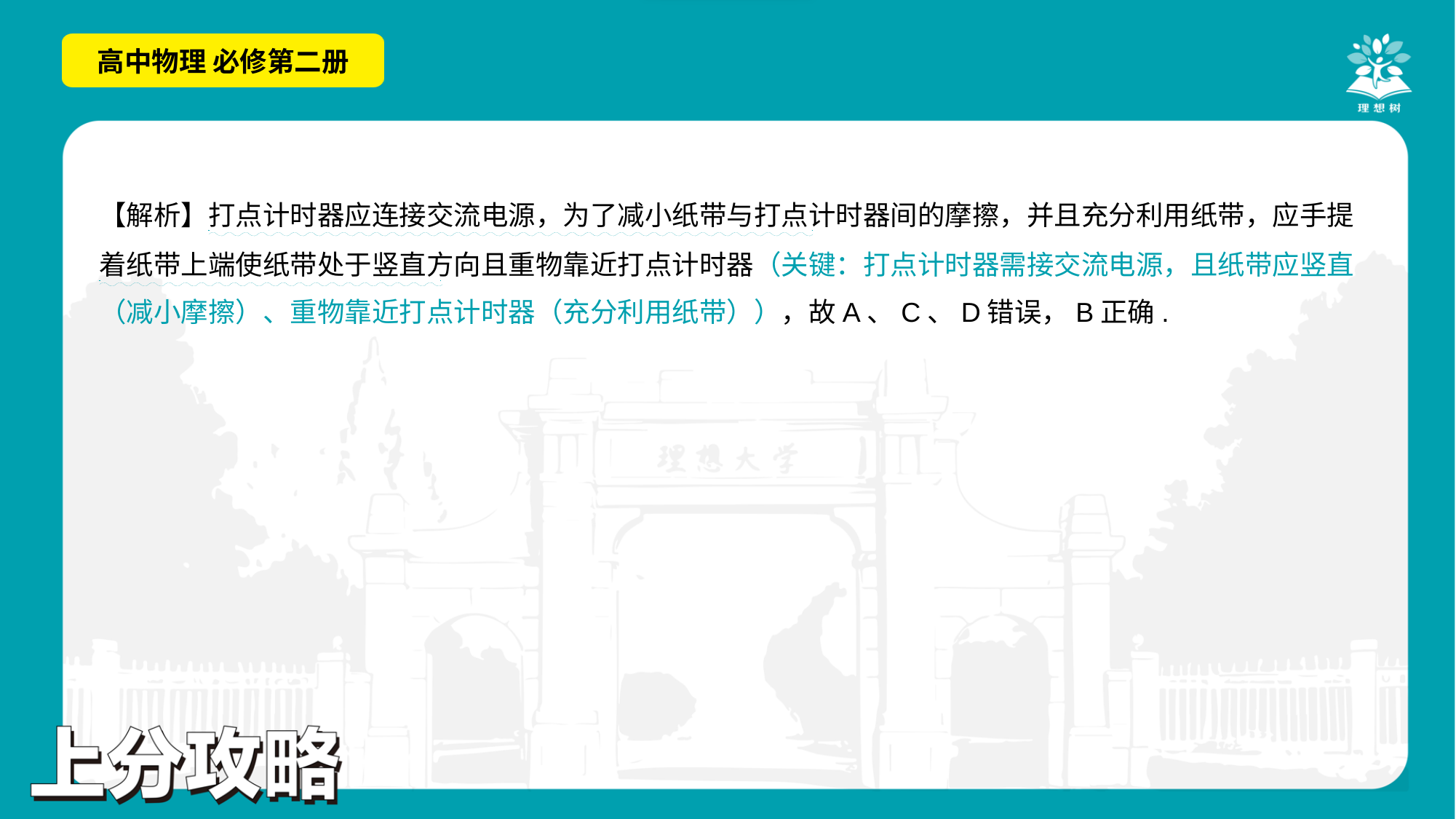

.                                                                                     .
【解析】打点计时器应连接交流电源，为了减小纸带与打点计时器间的摩擦，并且充分利用纸带，应手提
着纸带上端使纸带处于竖直方向且重物靠近打点计时器（关键：打点计时器需接交流电源，且纸带应竖直
（减小摩擦）、重物靠近打点计时器（充分利用纸带）），故A、C、D错误，B正确.
.                                                .